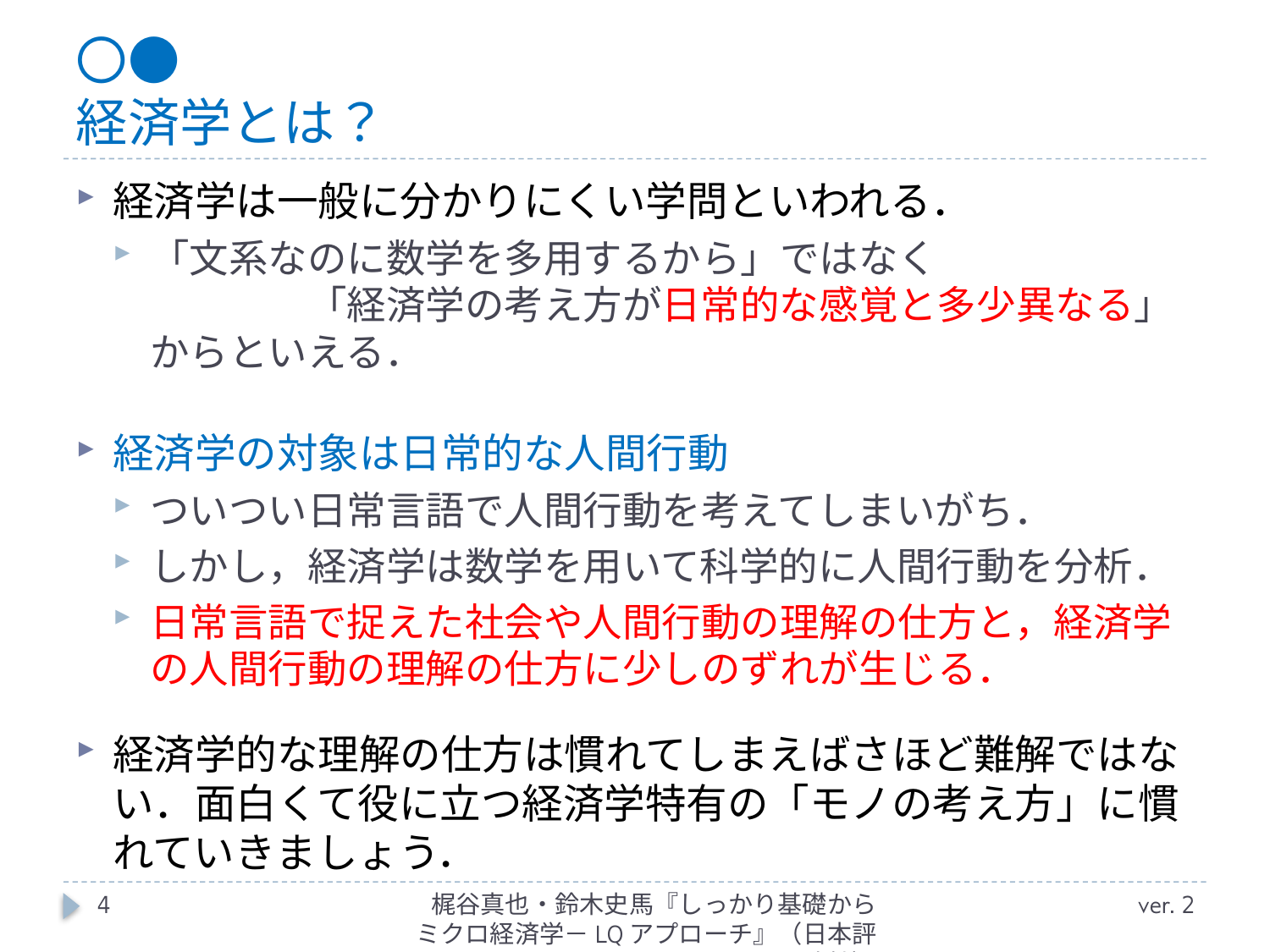

# 〇● 経済学とは？
経済学は一般に分かりにくい学問といわれる．
「文系なのに数学を多用するから」ではなく　　　　　　　　　　「経済学の考え方が日常的な感覚と多少異なる」からといえる．

経済学の対象は日常的な人間行動
ついつい日常言語で人間行動を考えてしまいがち．
しかし，経済学は数学を用いて科学的に人間行動を分析．
日常言語で捉えた社会や人間行動の理解の仕方と，経済学の人間行動の理解の仕方に少しのずれが生じる．

経済学的な理解の仕方は慣れてしまえばさほど難解ではない．面白くて役に立つ経済学特有の「モノの考え方」に慣れていきましょう．
4
梶谷真也・鈴木史馬『しっかり基礎からミクロ経済学－LQアプローチ』（日本評論社）
ver. 2